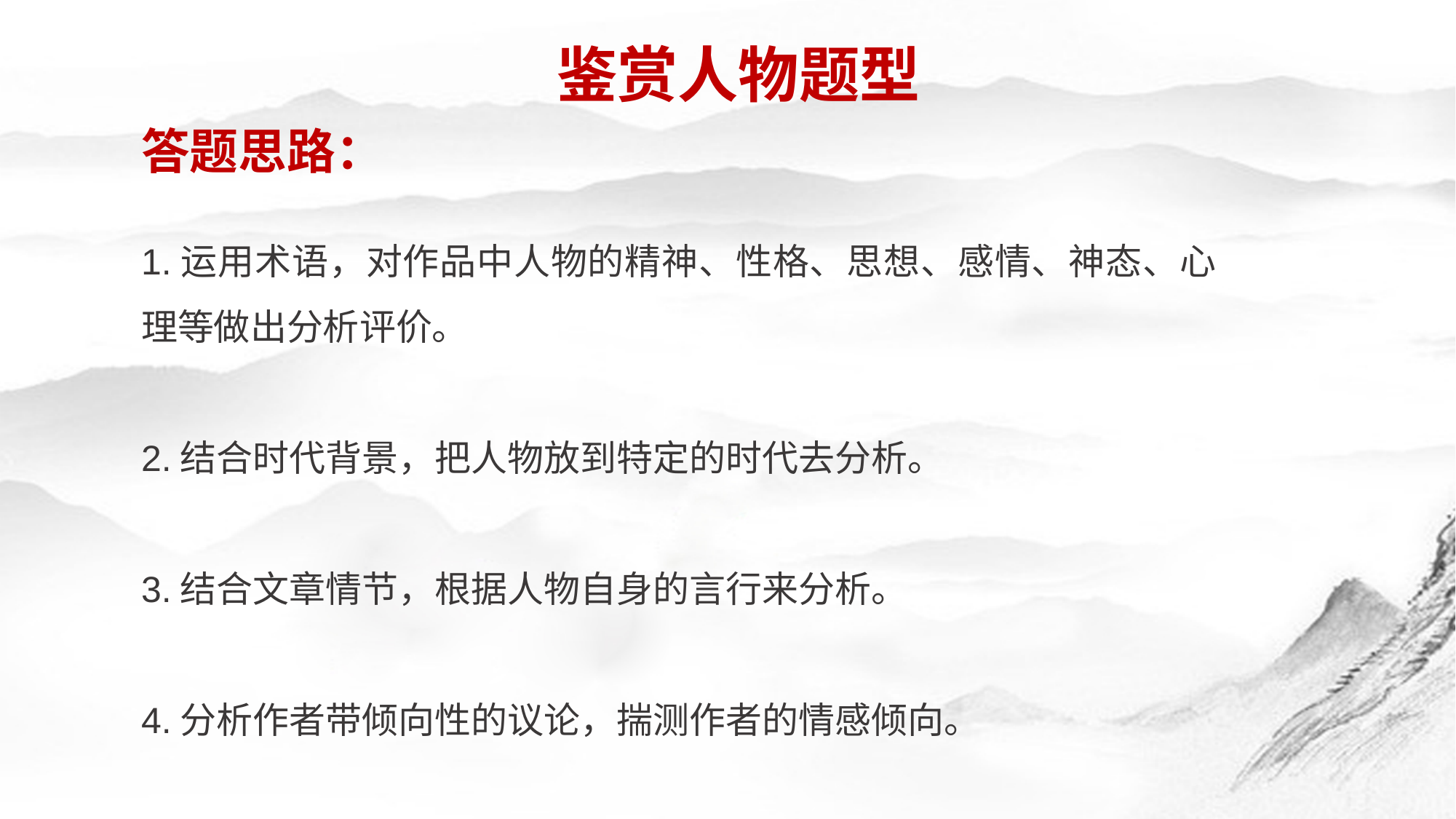

鉴赏人物题型
答题思路：
1.运用术语，对作品中人物的精神、性格、思想、感情、神态、心理等做出分析评价。

2.结合时代背景，把人物放到特定的时代去分析。

3.结合文章情节，根据人物自身的言行来分析。

4.分析作者带倾向性的议论，揣测作者的情感倾向。